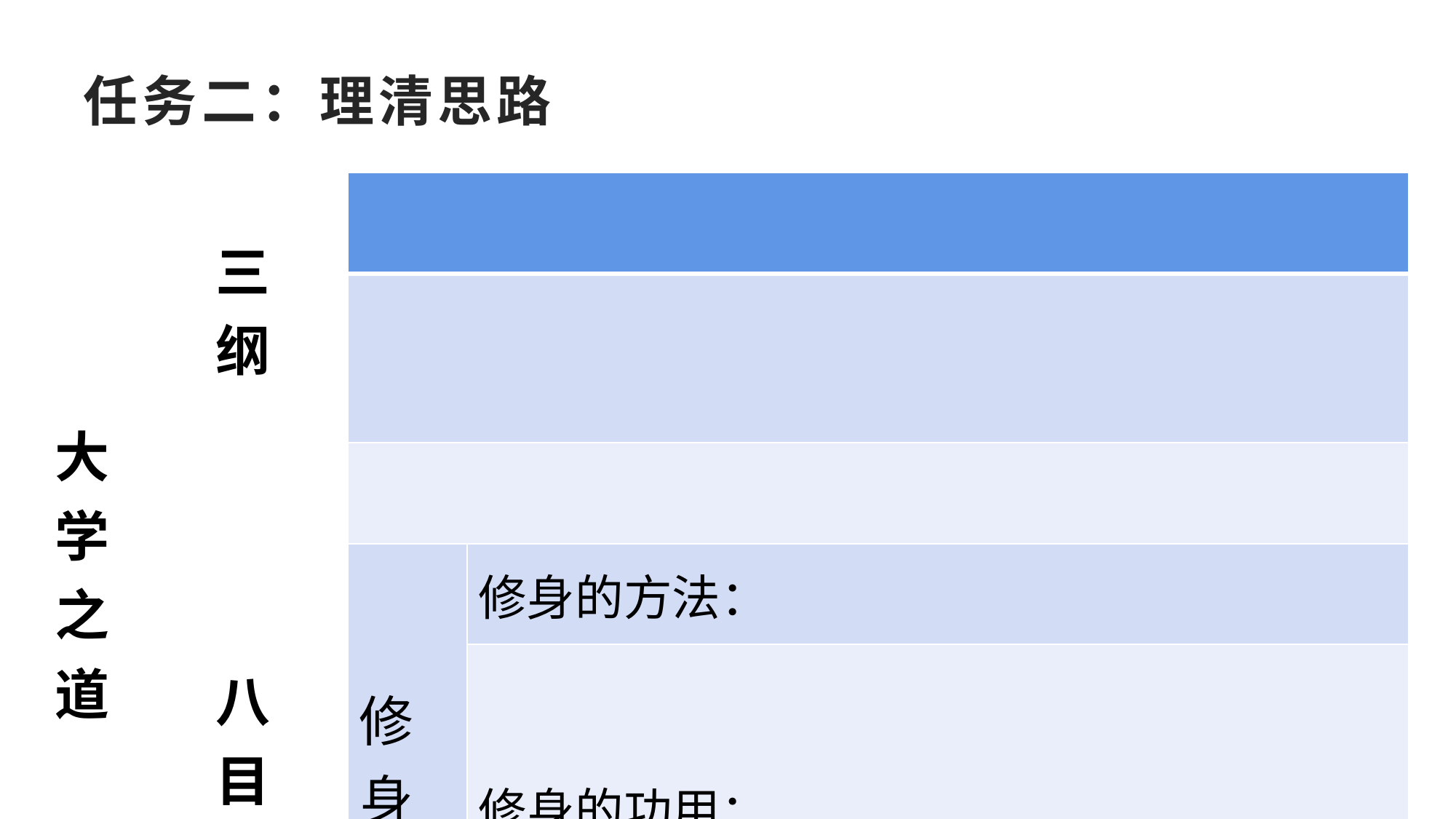

# 任务二：理清思路
| 大 学 之 道 | 三 纲 |  |  |
| --- | --- | --- | --- |
|  |  |  |  |
|  | 八 目 |  |  |
|  |  | 修 身 | 修身的方法： |
|  |  |  | 修身的功用： |